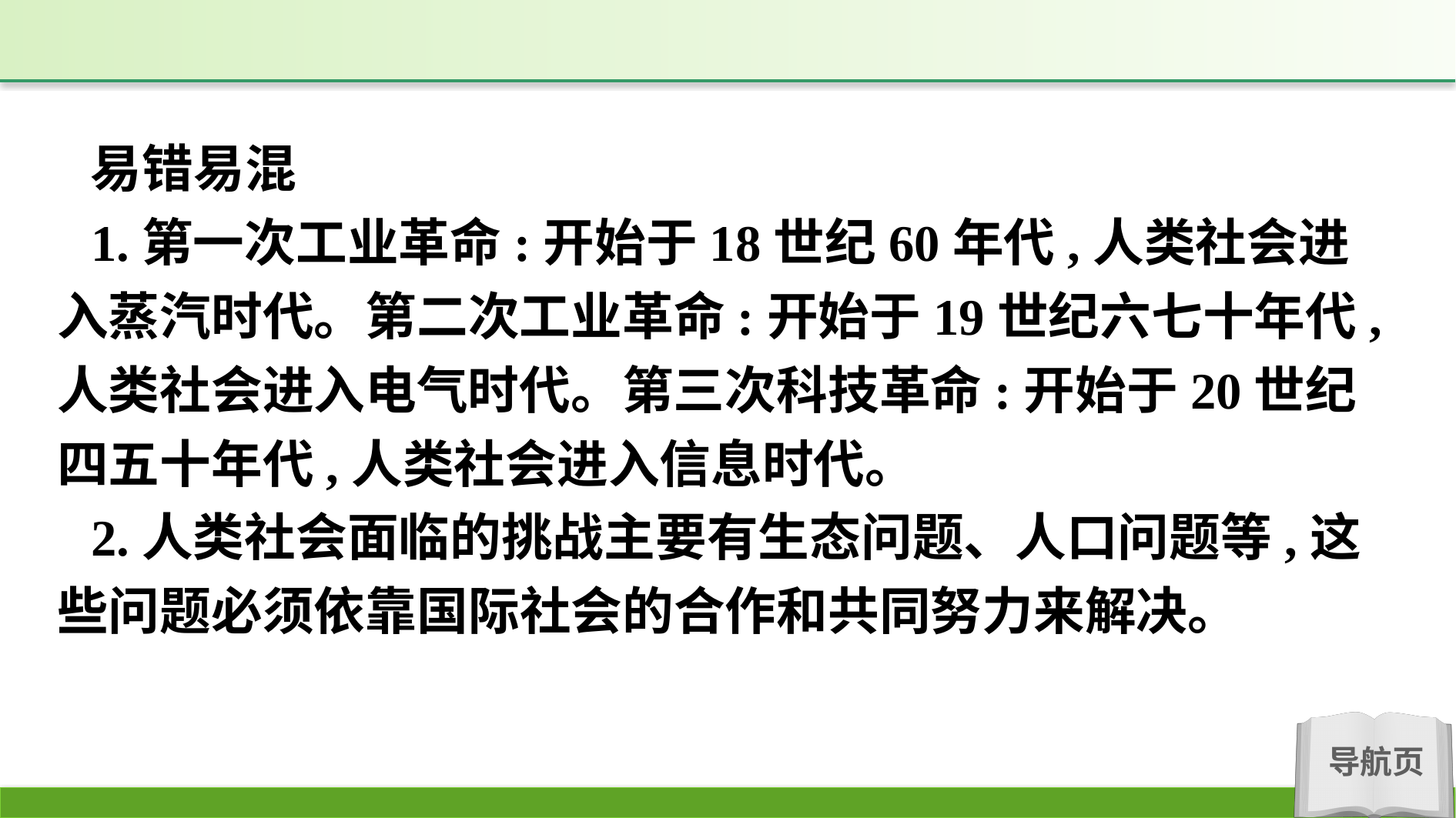

易错易混
1.第一次工业革命:开始于18世纪60年代,人类社会进入蒸汽时代。第二次工业革命:开始于19世纪六七十年代,人类社会进入电气时代。第三次科技革命:开始于20世纪四五十年代,人类社会进入信息时代。
2.人类社会面临的挑战主要有生态问题、人口问题等,这些问题必须依靠国际社会的合作和共同努力来解决。